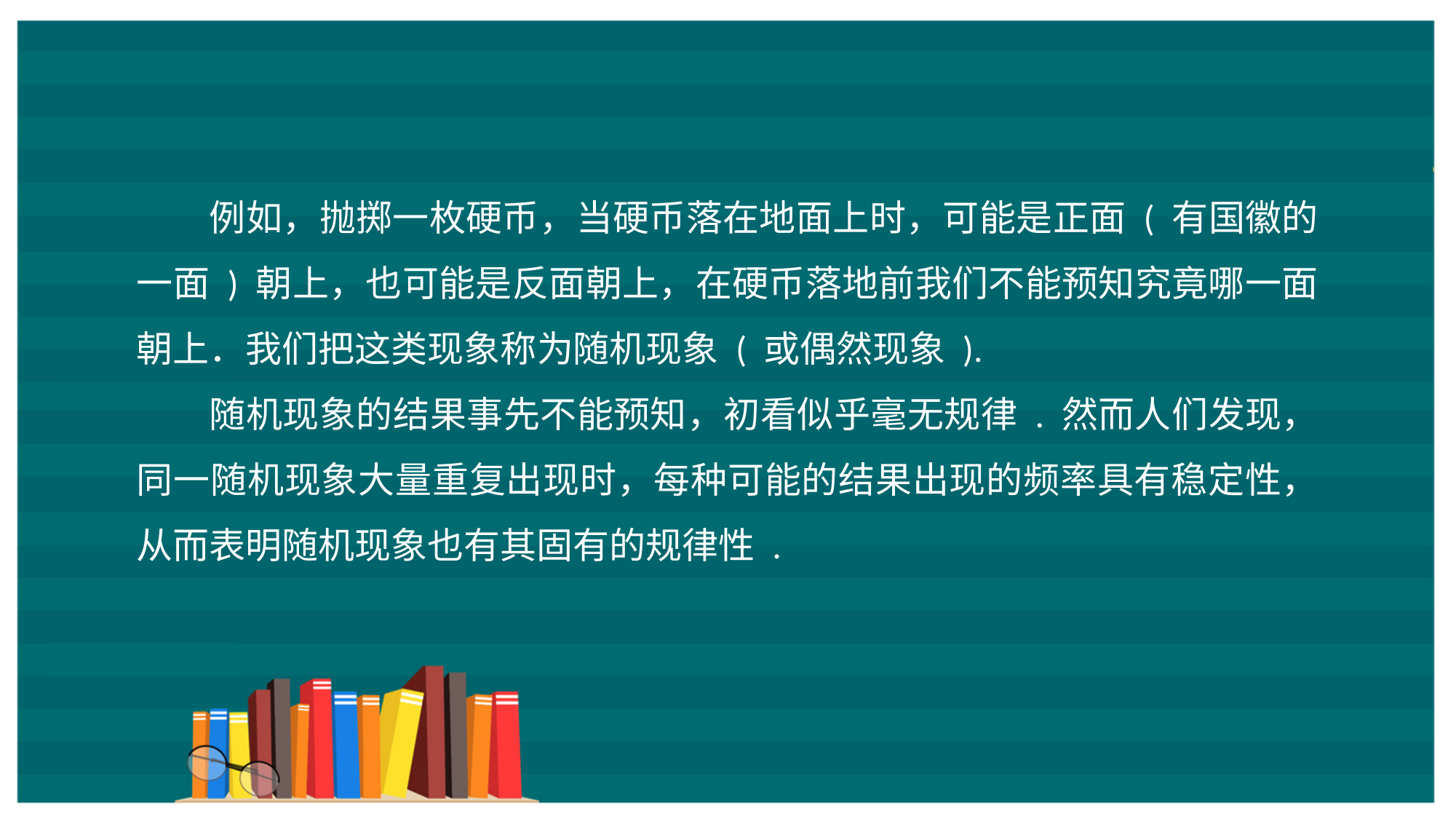

例如，抛掷一枚硬币，当硬币落在地面上时，可能是正面 ( 有国徽的一面 ) 朝上，也可能是反面朝上，在硬币落地前我们不能预知究竟哪一面朝上．我们把这类现象称为随机现象 ( 或偶然现象 ).
随机现象的结果事先不能预知，初看似乎毫无规律 . 然而人们发现，同一随机现象大量重复出现时，每种可能的结果出现的频率具有稳定性，从而表明随机现象也有其固有的规律性 .